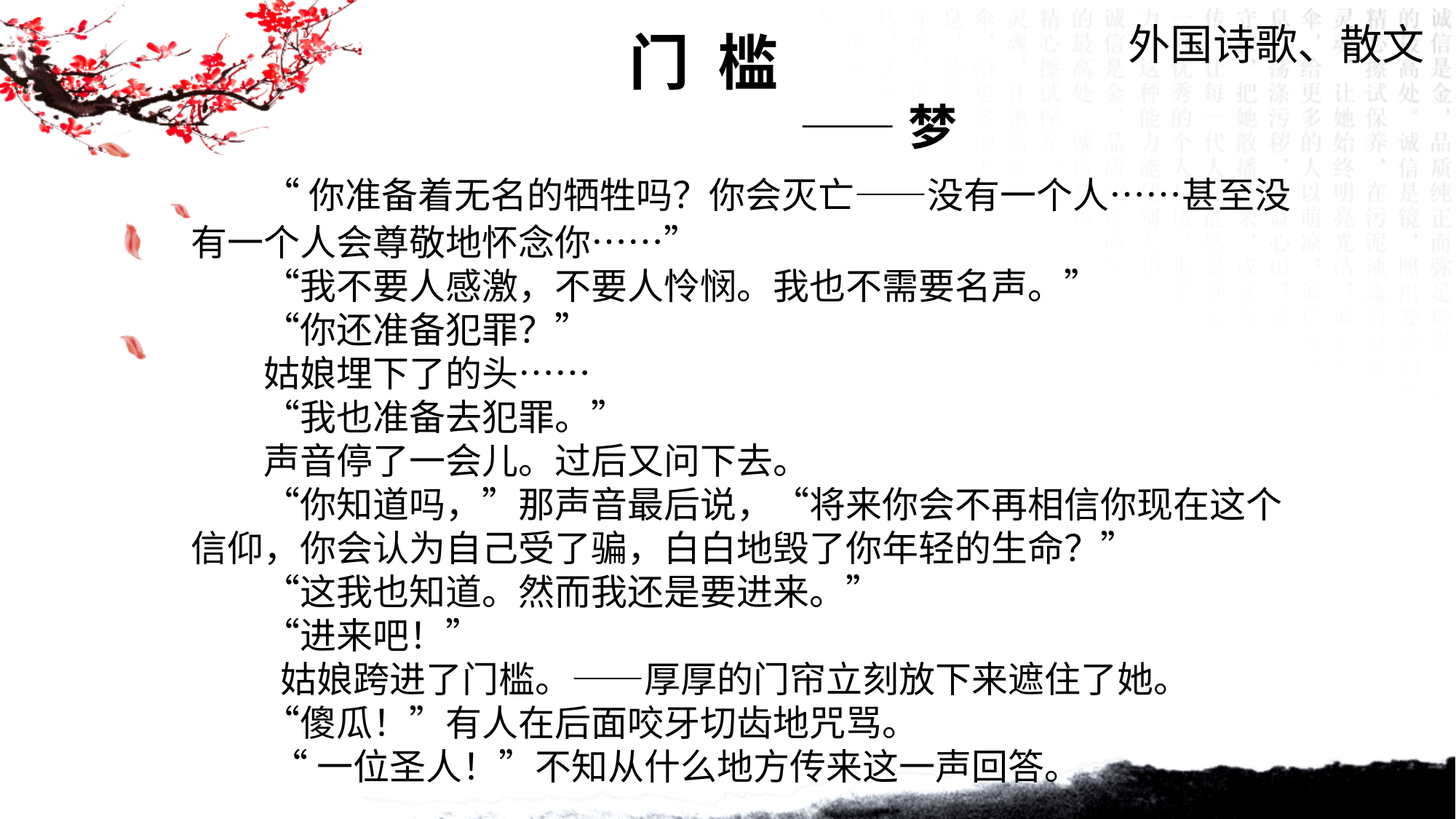

外国诗歌、散文
门  槛
                                ——梦
        “你准备着无名的牺牲吗？你会灭亡——没有一个人……甚至没有一个人会尊敬地怀念你……”
　　“我不要人感激，不要人怜悯。我也不需要名声。”
　　“你还准备犯罪？”
　　姑娘埋下了的头……
　　“我也准备去犯罪。”
　　声音停了一会儿。过后又问下去。
　　“你知道吗，”那声音最后说，“将来你会不再相信你现在这个信仰，你会认为自己受了骗，白白地毁了你年轻的生命？”
　　“这我也知道。然而我还是要进来。”
　　“进来吧！”
　　  姑娘跨进了门槛。——厚厚的门帘立刻放下来遮住了她。
　　“傻瓜！”有人在后面咬牙切齿地咒骂。
            “一位圣人！”不知从什么地方传来这一声回答。